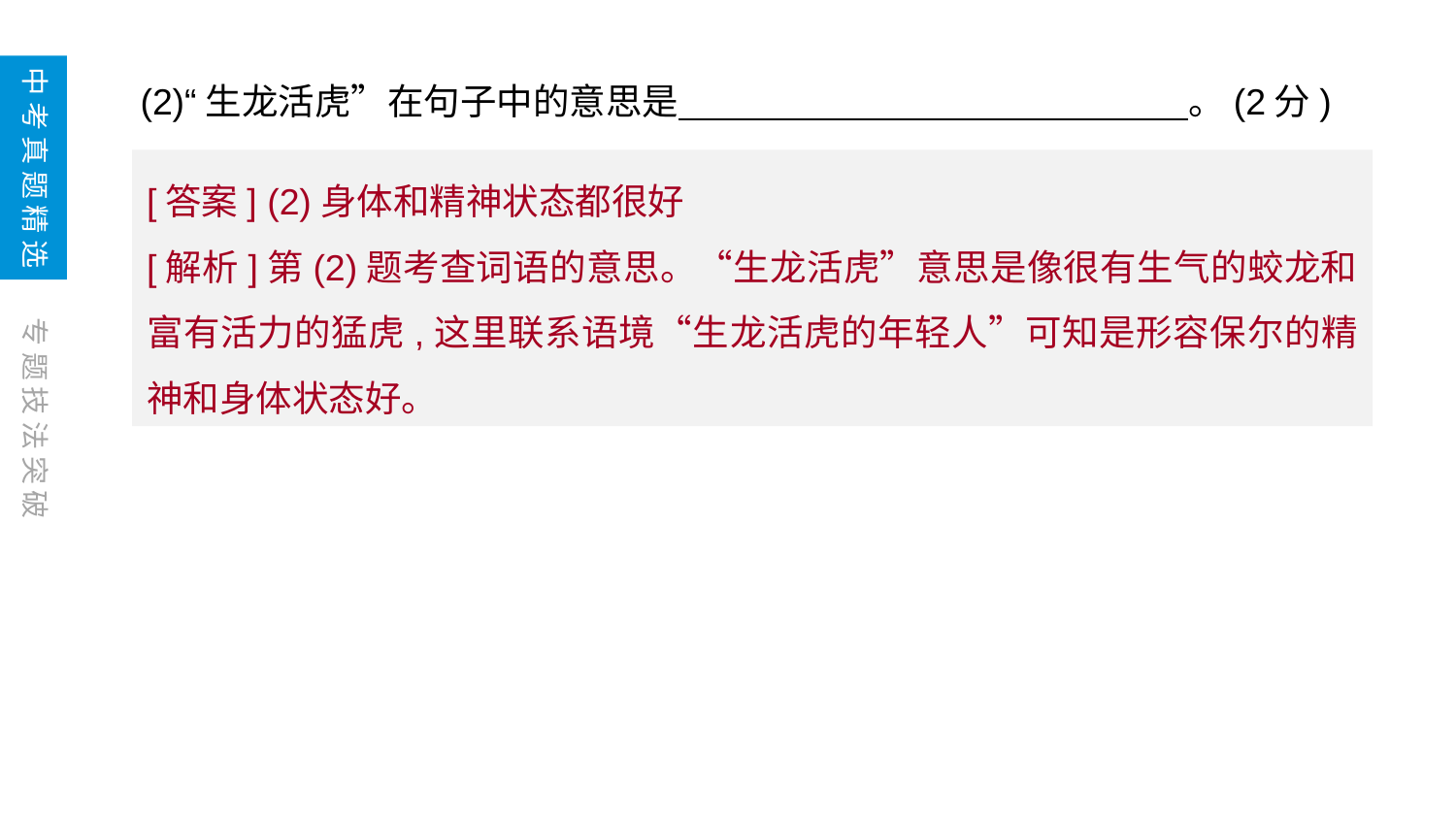

(2)“生龙活虎”在句子中的意思是　　　　　　　　　　　　　　。(2分)

中考真题精选
[答案] (2)身体和精神状态都很好
[解析]第(2)题考查词语的意思。“生龙活虎”意思是像很有生气的蛟龙和富有活力的猛虎,这里联系语境“生龙活虎的年轻人”可知是形容保尔的精神和身体状态好。
专题技法突破